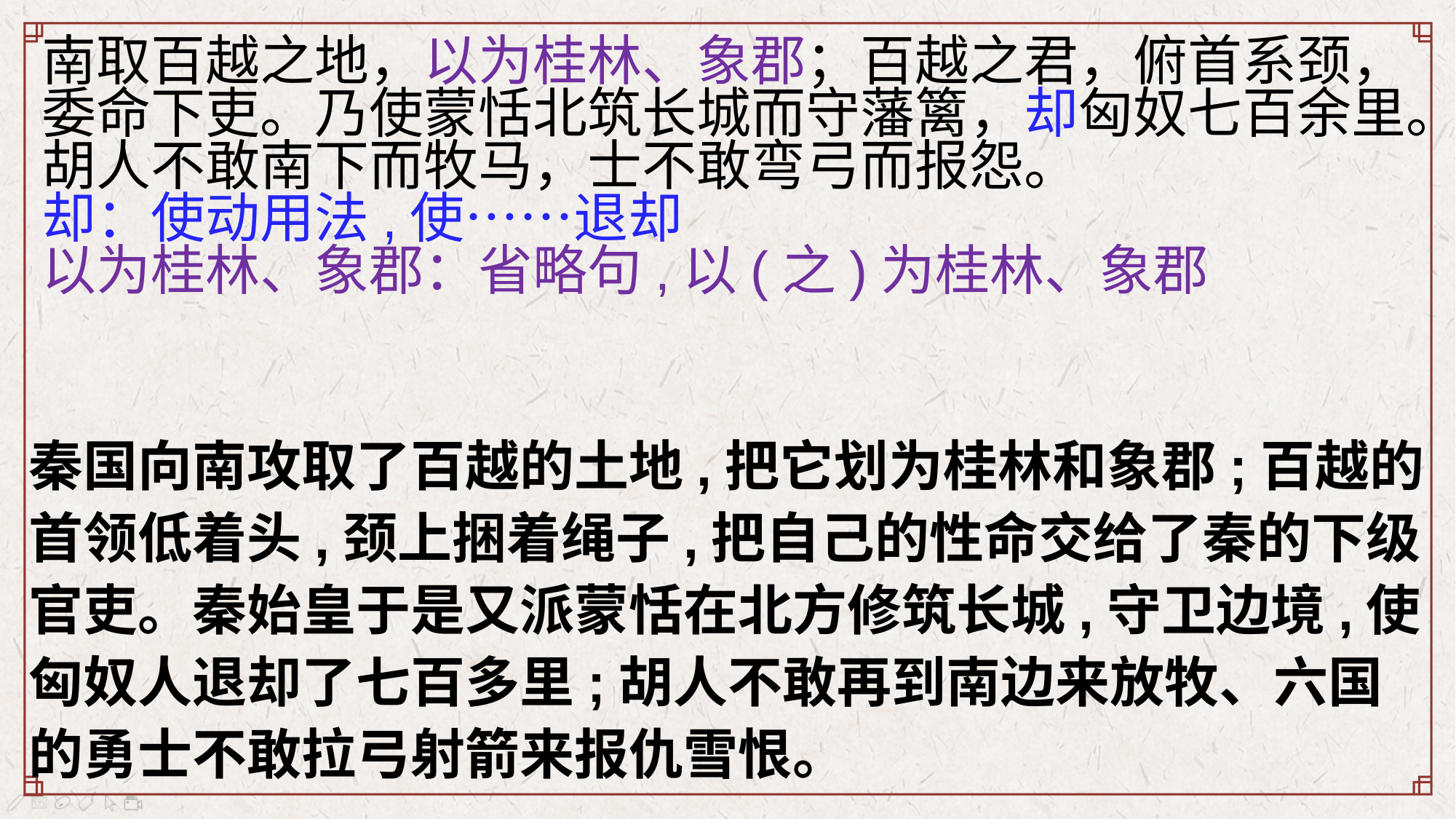

南取百越之地，以为桂林、象郡；百越之君，俯首系颈，委命下吏。乃使蒙恬北筑长城而守藩篱，却匈奴七百余里。胡人不敢南下而牧马，士不敢弯弓而报怨。
却：使动用法,使……退却
以为桂林、象郡：省略句,以(之)为桂林、象郡
秦国向南攻取了百越的土地,把它划为桂林和象郡;百越的首领低着头,颈上捆着绳子,把自己的性命交给了秦的下级官吏。秦始皇于是又派蒙恬在北方修筑长城,守卫边境,使匈奴人退却了七百多里;胡人不敢再到南边来放牧、六国的勇士不敢拉弓射箭来报仇雪恨。